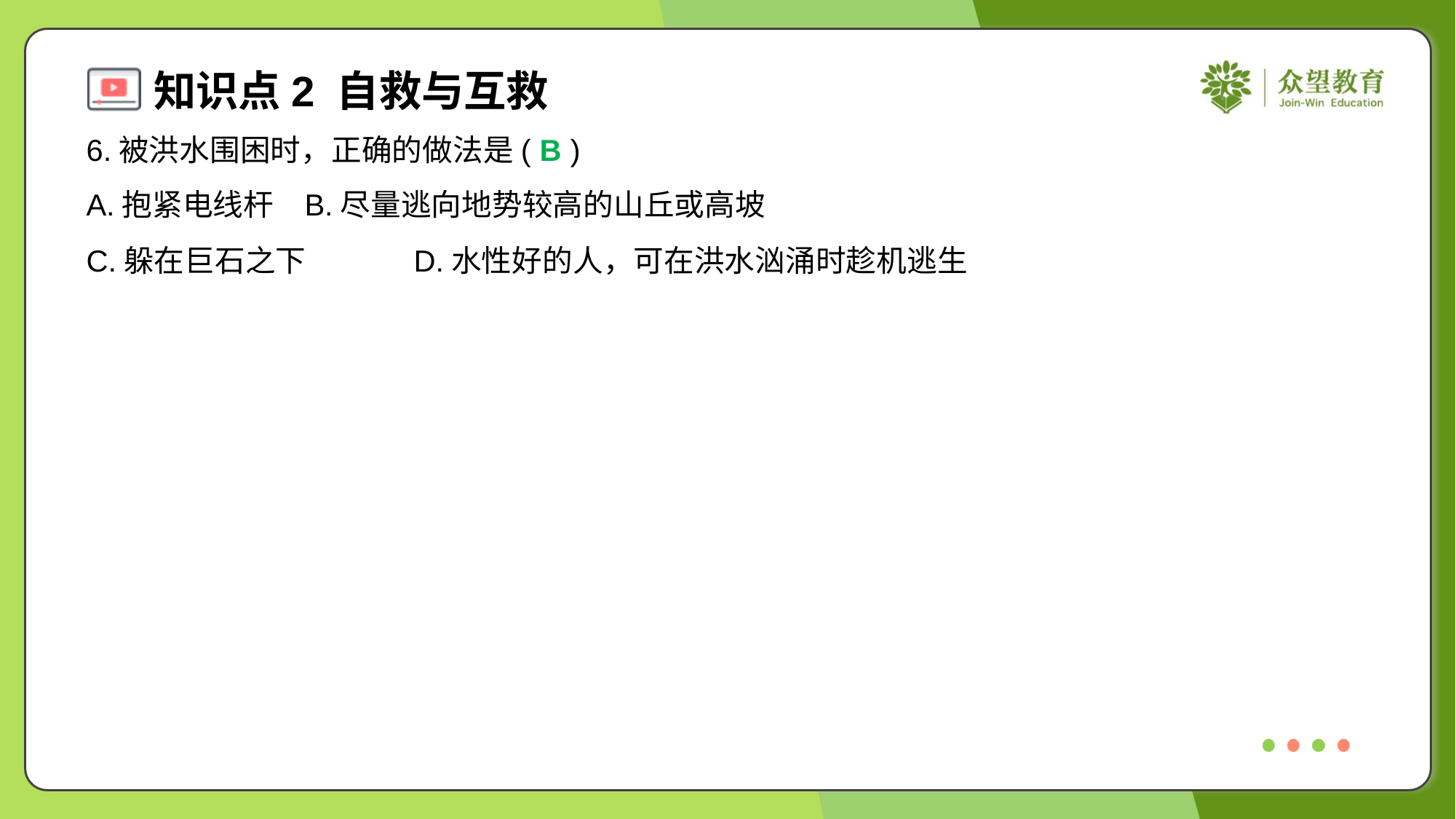

6.被洪水围困时，正确的做法是(     )
B
A.抱紧电线杆	B.尽量逃向地势较高的山丘或高坡
C.躲在巨石之下	D.水性好的人，可在洪水汹涌时趁机逃生